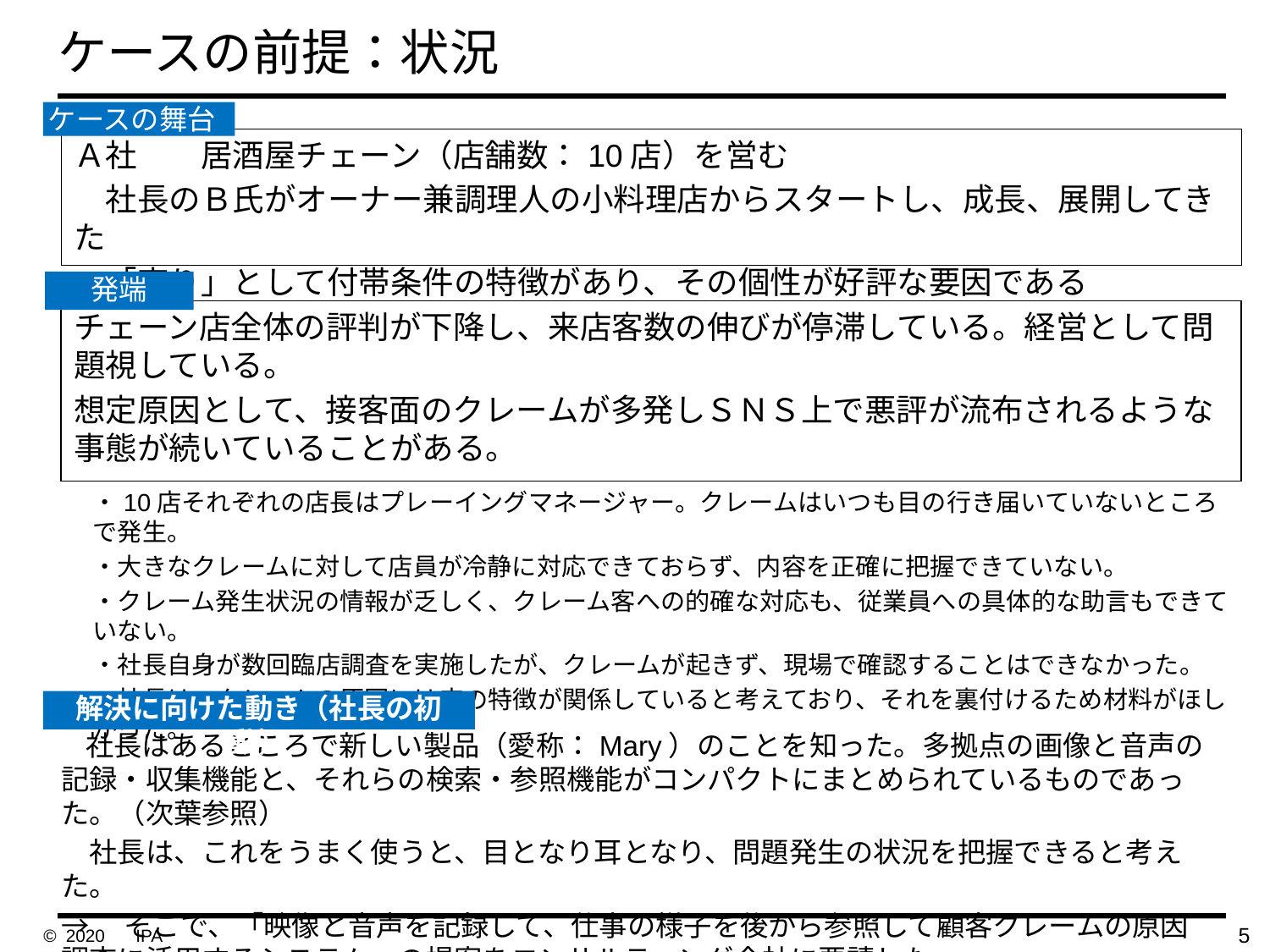

# ケースの前提：状況
ケースの舞台
Ａ社　　居酒屋チェーン（店舗数：10店）を営む
　社長のＢ氏がオーナー兼調理人の小料理店からスタートし、成長、展開してきた
　「売り」として付帯条件の特徴があり、その個性が好評な要因である
発端
チェーン店全体の評判が下降し、来店客数の伸びが停滞している。経営として問題視している。
想定原因として、接客面のクレームが多発しＳＮＳ上で悪評が流布されるような事態が続いていることがある。
・10店それぞれの店長はプレーイングマネージャー。クレームはいつも目の行き届いていないところで発生。
・大きなクレームに対して店員が冷静に対応できておらず、内容を正確に把握できていない。
・クレーム発生状況の情報が乏しく、クレーム客への的確な対応も、従業員への具体的な助言もできていない。
・社長自身が数回臨店調査を実施したが、クレームが起きず、現場で確認することはできなかった。
・社長は、クレームの原因には店の特徴が関係していると考えており、それを裏付けるため材料がほしかった。
解決に向けた動き（社長の初動）
　社長はあるところで新しい製品（愛称：Mary）のことを知った。多拠点の画像と音声の記録・収集機能と、それらの検索・参照機能がコンパクトにまとめられているものであった。（次葉参照）
　社長は、これをうまく使うと、目となり耳となり、問題発生の状況を把握できると考えた。
→　そこで、「映像と音声を記録して、仕事の様子を後から参照して顧客クレームの原因調査に活用するシステム」の提案をコンサルティング会社に要請した。